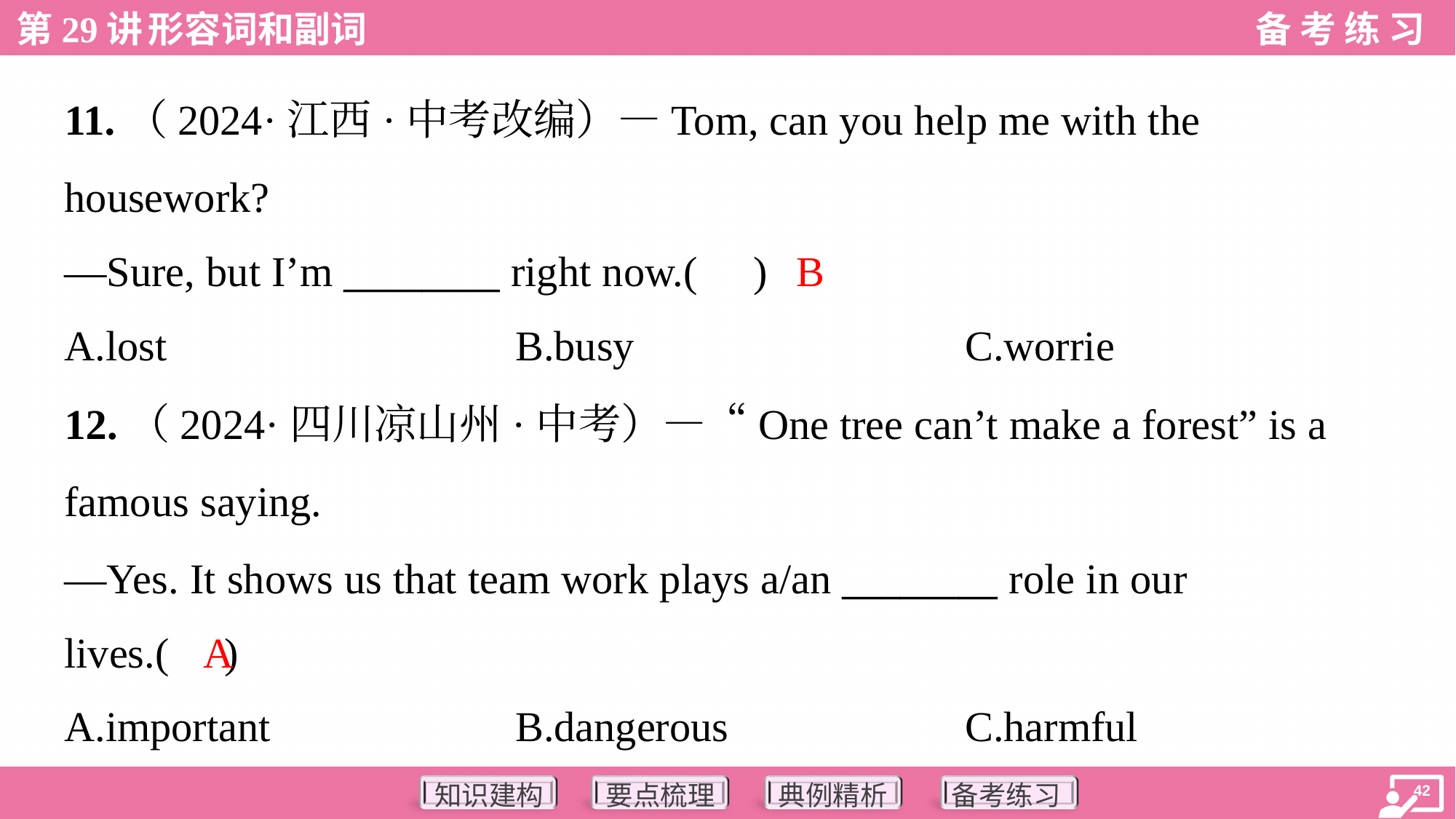

11.（2024·江西·中考改编）—Tom, can you help me with the
housework?
—Sure, but I’m ________ right now.(     )
B
A.lost	B.busy	C.worrie
12.（2024·四川凉山州·中考）—“One tree can’t make a forest” is a
famous saying.
—Yes. It shows us that team work plays a/an ________ role in our
lives.(     )
A
A.important	B.dangerous	C.harmful